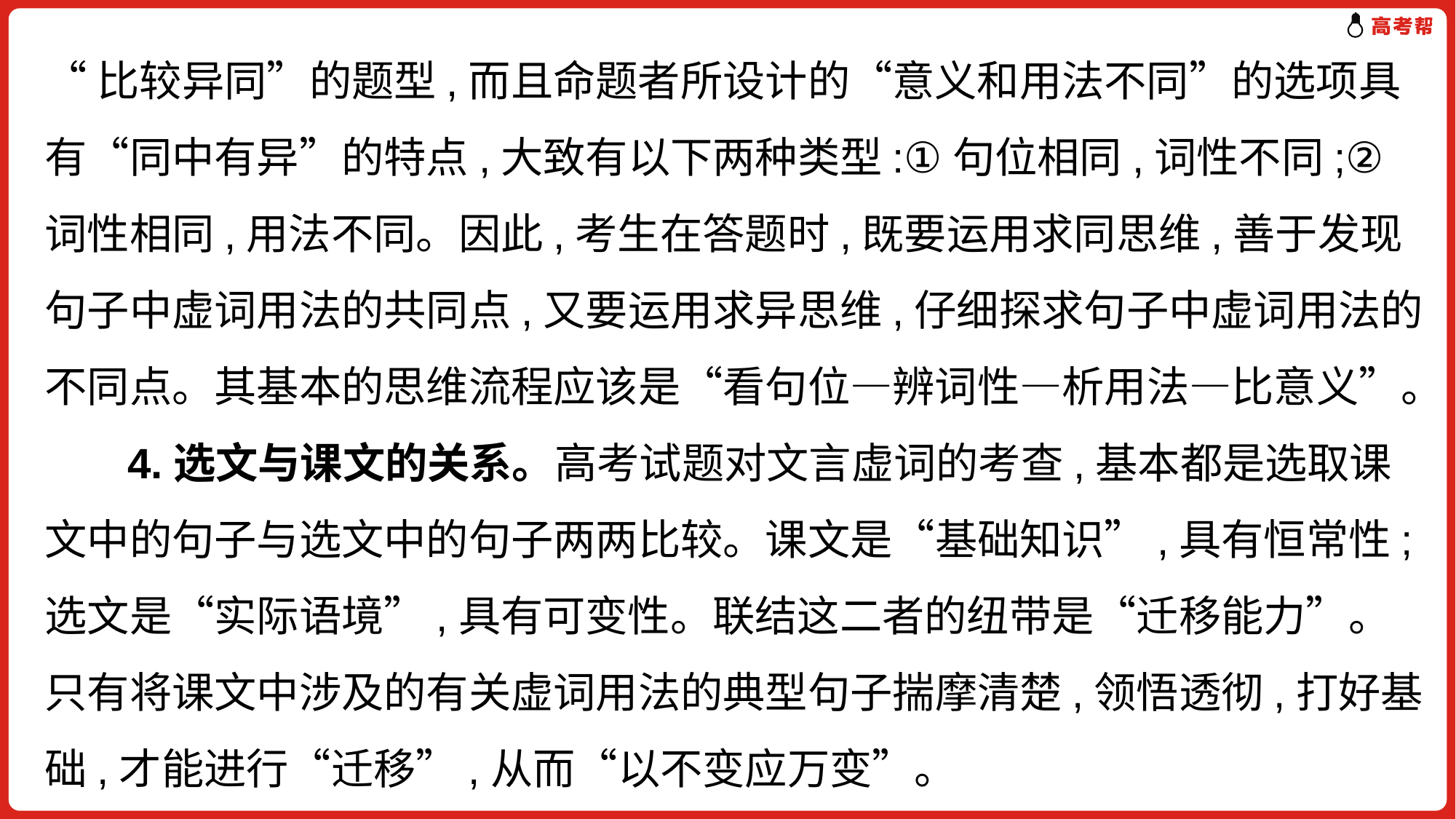

“比较异同”的题型,而且命题者所设计的“意义和用法不同”的选项具有“同中有异”的特点,大致有以下两种类型:①句位相同,词性不同;②词性相同,用法不同。因此,考生在答题时,既要运用求同思维,善于发现句子中虚词用法的共同点,又要运用求异思维,仔细探求句子中虚词用法的不同点。其基本的思维流程应该是“看句位—辨词性—析用法—比意义”。
       4.选文与课文的关系。高考试题对文言虚词的考查,基本都是选取课文中的句子与选文中的句子两两比较。课文是“基础知识”,具有恒常性;选文是“实际语境”,具有可变性。联结这二者的纽带是“迁移能力”。只有将课文中涉及的有关虚词用法的典型句子揣摩清楚,领悟透彻,打好基础,才能进行“迁移”,从而“以不变应万变”。